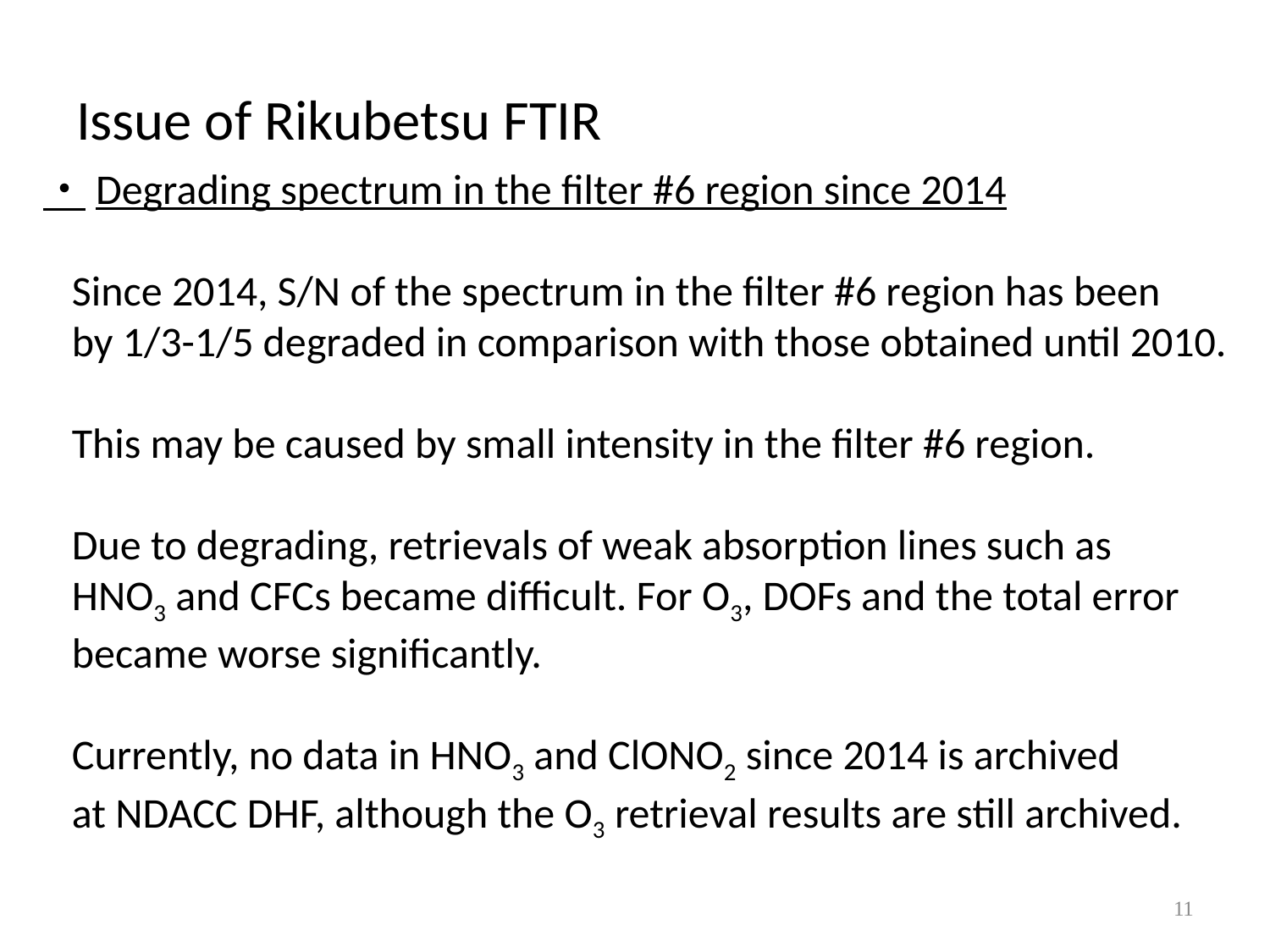

# Issue of Rikubetsu FTIR
・Degrading spectrum in the filter #6 region since 2014

   Since 2014, S/N of the spectrum in the filter #6 region has been
   by 1/3-1/5 degraded in comparison with those obtained until 2010.

   This may be caused by small intensity in the filter #6 region.

   Due to degrading, retrievals of weak absorption lines such as
   HNO3 and CFCs became difficult. For O3, DOFs and the total error
   became worse significantly.

   Currently, no data in HNO3 and ClONO2 since 2014 is archived
   at NDACC DHF, although the O3 retrieval results are still archived.

11